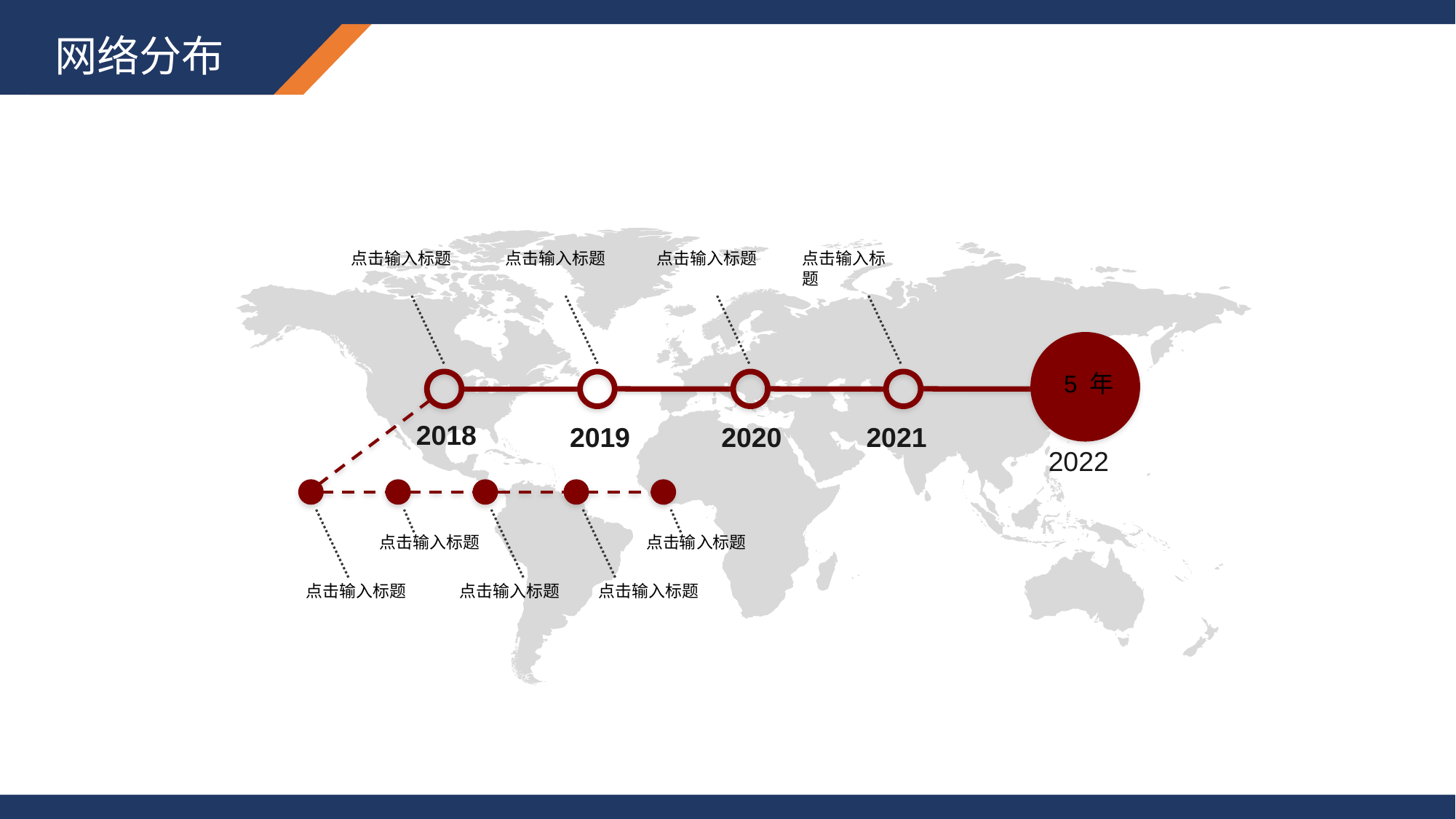

网络分布

点击输入标题
点击输入标题
点击输入标题
点击输入标题

5 年

2018
2019
2020
2021
2022

点击输入标题
点击输入标题
点击输入标题
点击输入标题
点击输入标题